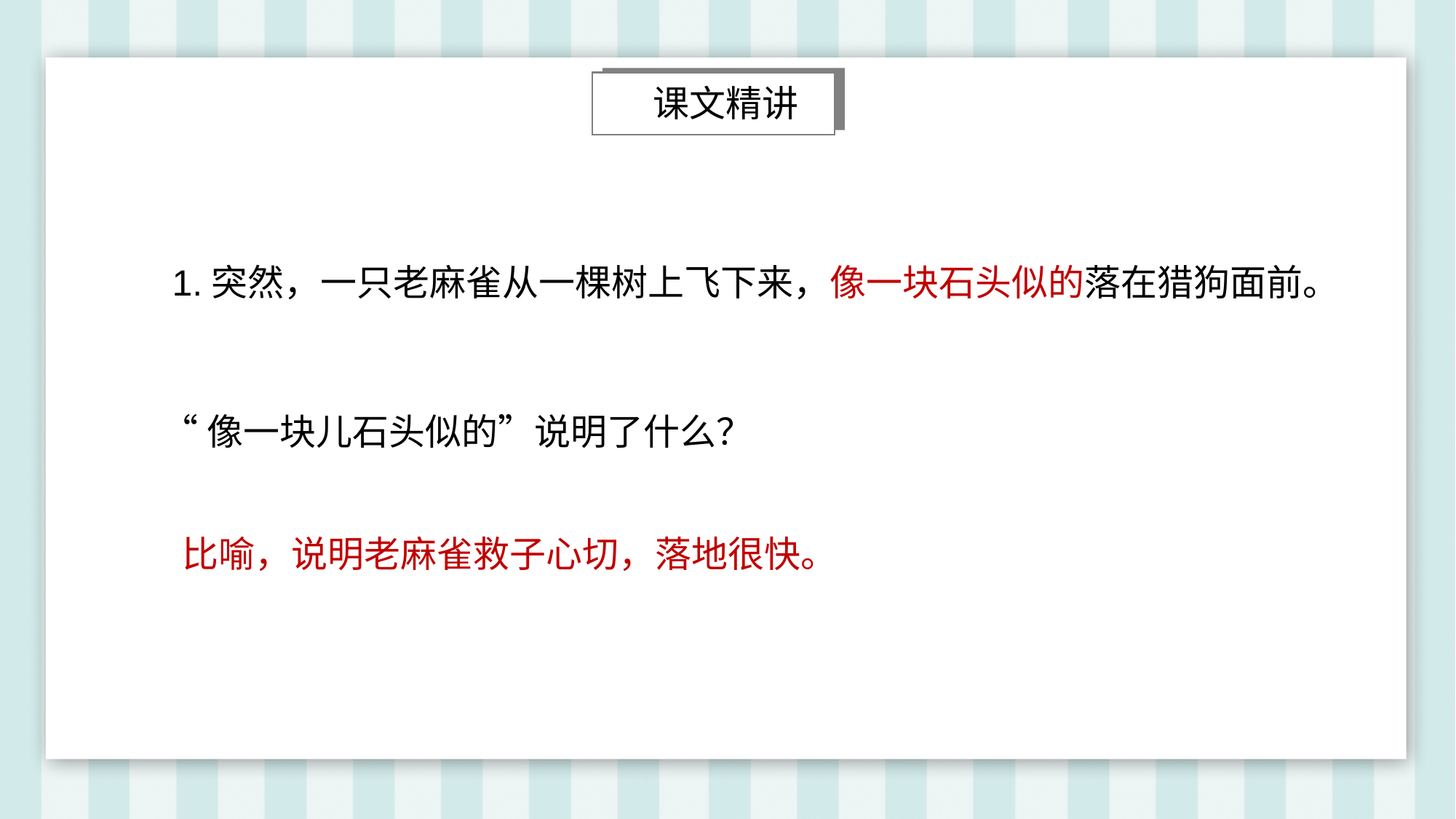

课文精讲
1.突然，一只老麻雀从一棵树上飞下来，像一块石头似的落在猎狗面前。
“像一块儿石头似的”说明了什么？
比喻，说明老麻雀救子心切，落地很快。